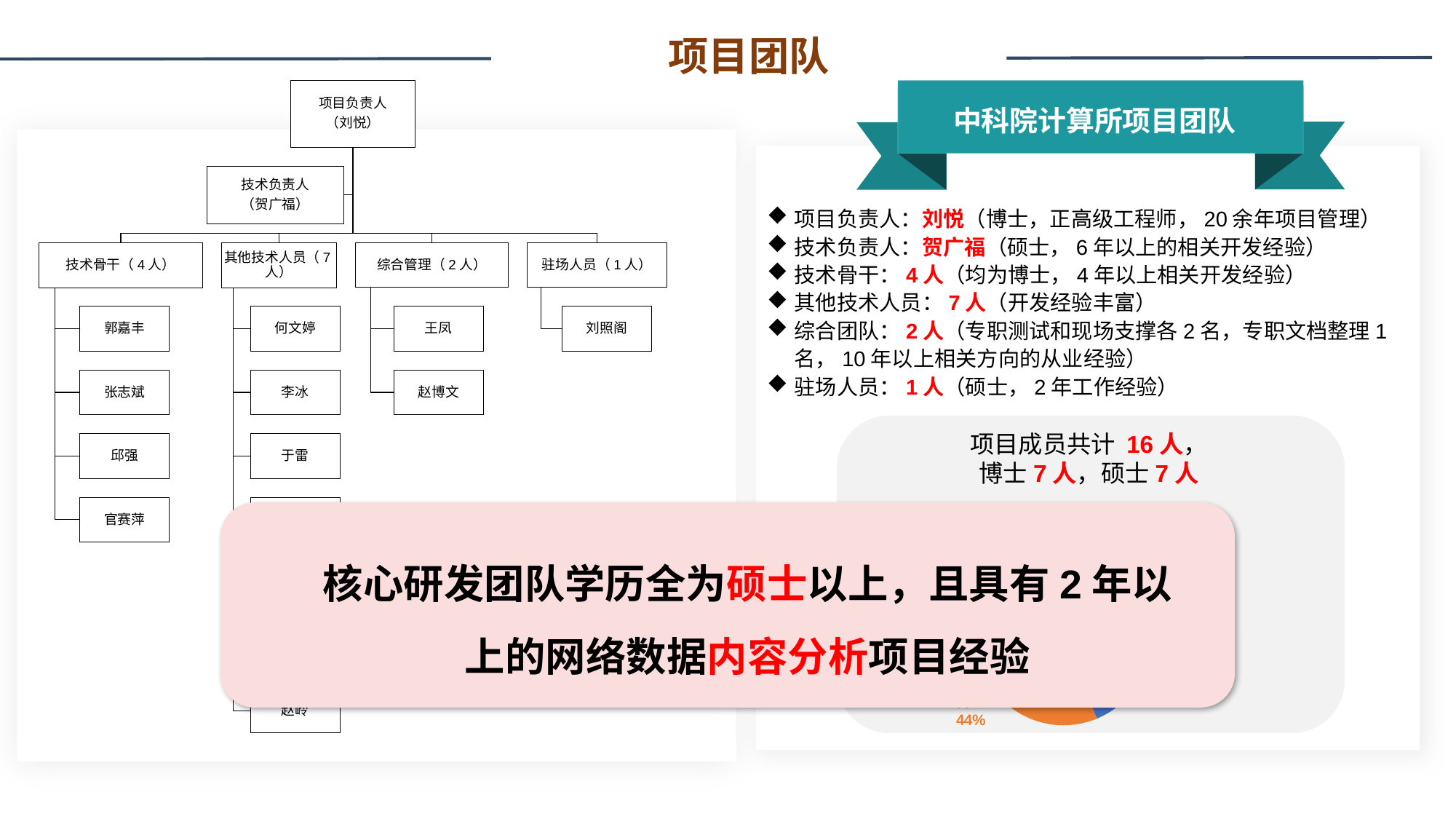

# 项目团队

中科院计算所项目团队
项目负责人
（刘悦）
技术骨干（4人）
郭嘉丰
张志斌
邱强
官赛萍
其他技术人员（7人）
何文婷
李冰
于雷
王赛
李琳
陈翠婷
赵岭
综合管理（2人）
王凤
赵博文
驻场人员（1人）
刘照阁
技术负责人
（贺广福）

项目负责人：刘悦（博士，正高级工程师，20余年项目管理）
技术负责人：贺广福（硕士，6年以上的相关开发经验）
技术骨干：4人（均为博士，4年以上相关开发经验）
其他技术人员：7人（开发经验丰富）
综合团队：2人（专职测试和现场支撑各2名，专职文档整理1名，10年以上相关方向的从业经验）
驻场人员：1人（硕士，2年工作经验）

项目成员共计 16人，
博士7人，硕士7人

核心研发团队学历全为硕士以上，且具有2年以上的网络数据内容分析项目经验

### Chart

| Category |
|---|

### Chart

| Category |  |
|---|---|
| 硕士 | 7.0 |
| 博士 | 7.0 |
| 其他 | 2.0 |